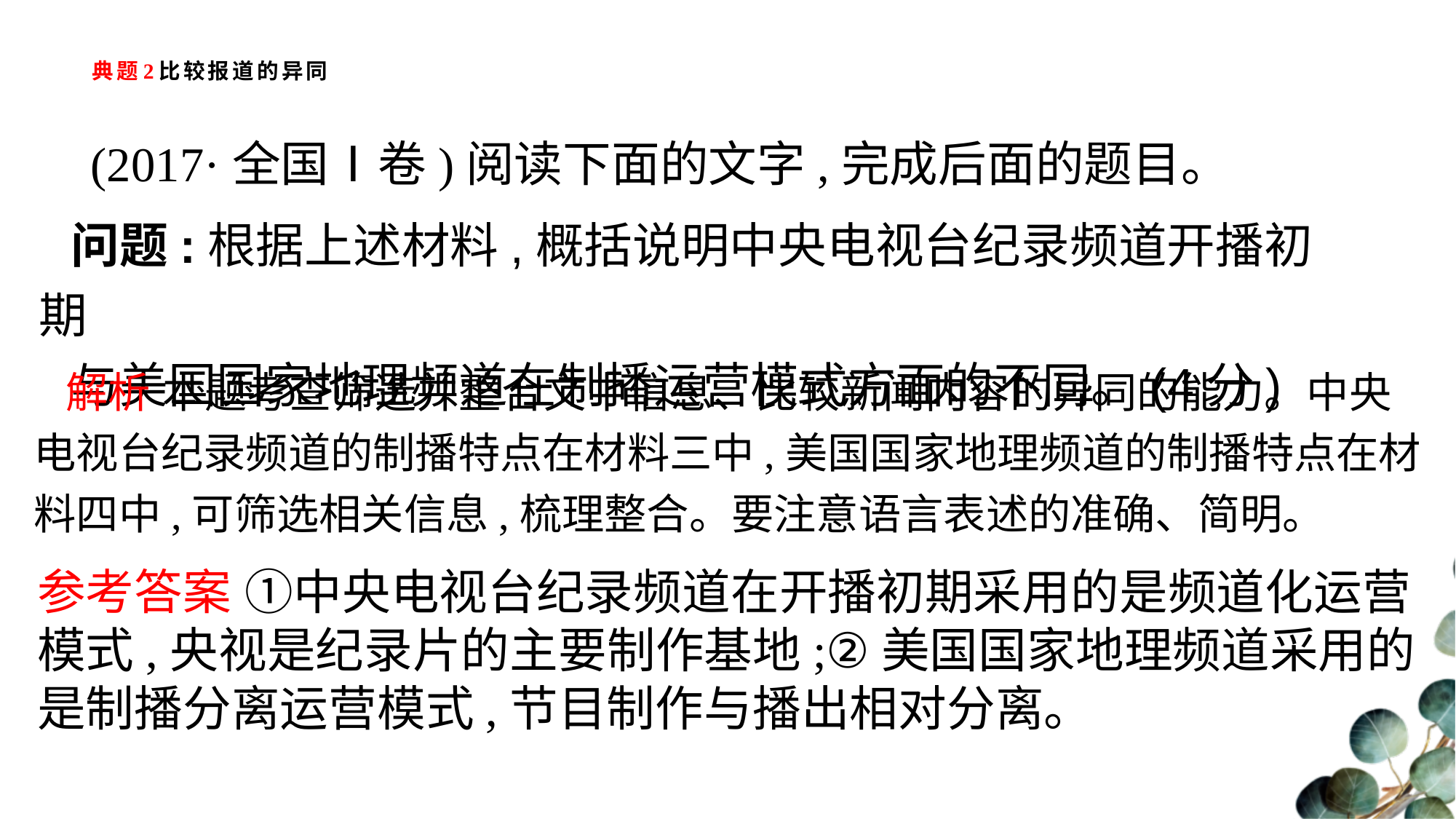

# 典题2比较报道的异同
(2017·全国Ⅰ卷)阅读下面的文字,完成后面的题目。
问题:根据上述材料,概括说明中央电视台纪录频道开播初期
与美国国家地理频道在制播运营模式方面的不同。(4分)
解析 本题考查筛选并整合文中信息、比较新闻内容的异同的能力。中央电视台纪录频道的制播特点在材料三中,美国国家地理频道的制播特点在材料四中,可筛选相关信息,梳理整合。要注意语言表述的准确、简明。
参考答案 ①中央电视台纪录频道在开播初期采用的是频道化运营模式,央视是纪录片的主要制作基地;②美国国家地理频道采用的是制播分离运营模式,节目制作与播出相对分离。